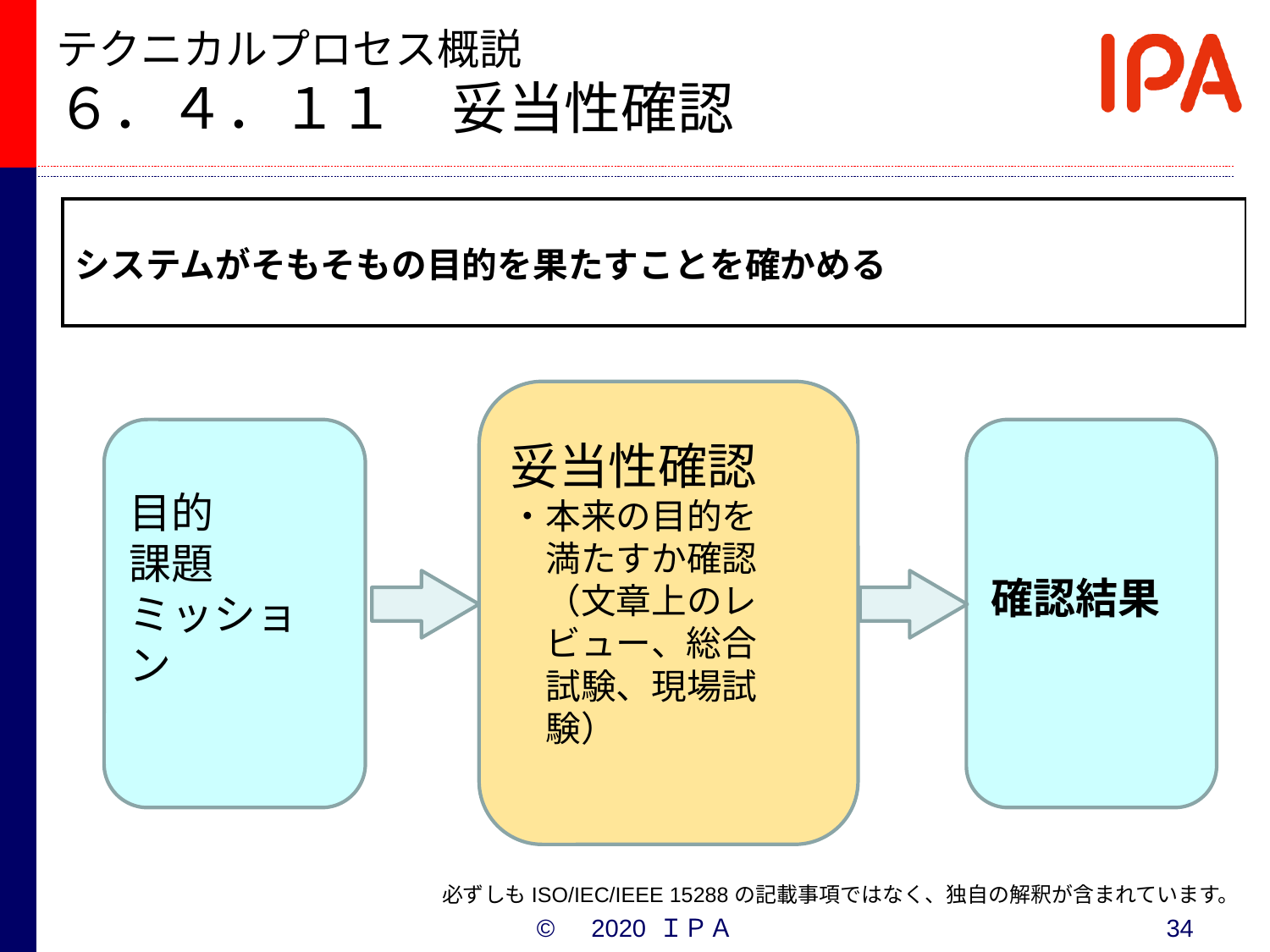

# テクニカルプロセス概説 ６．４．１１　妥当性確認

| システムがそもそもの目的を果たすことを確かめる |
| --- |
妥当性確認
・本来の目的を
　満たすか確認
　（文章上のレ
　ビュー、総合
　試験、現場試
　験）

目的
課題
ミッション

確認結果

必ずしもISO/IEC/IEEE 15288の記載事項ではなく、独自の解釈が含まれています。
©　2020 ＩＰＡ
34